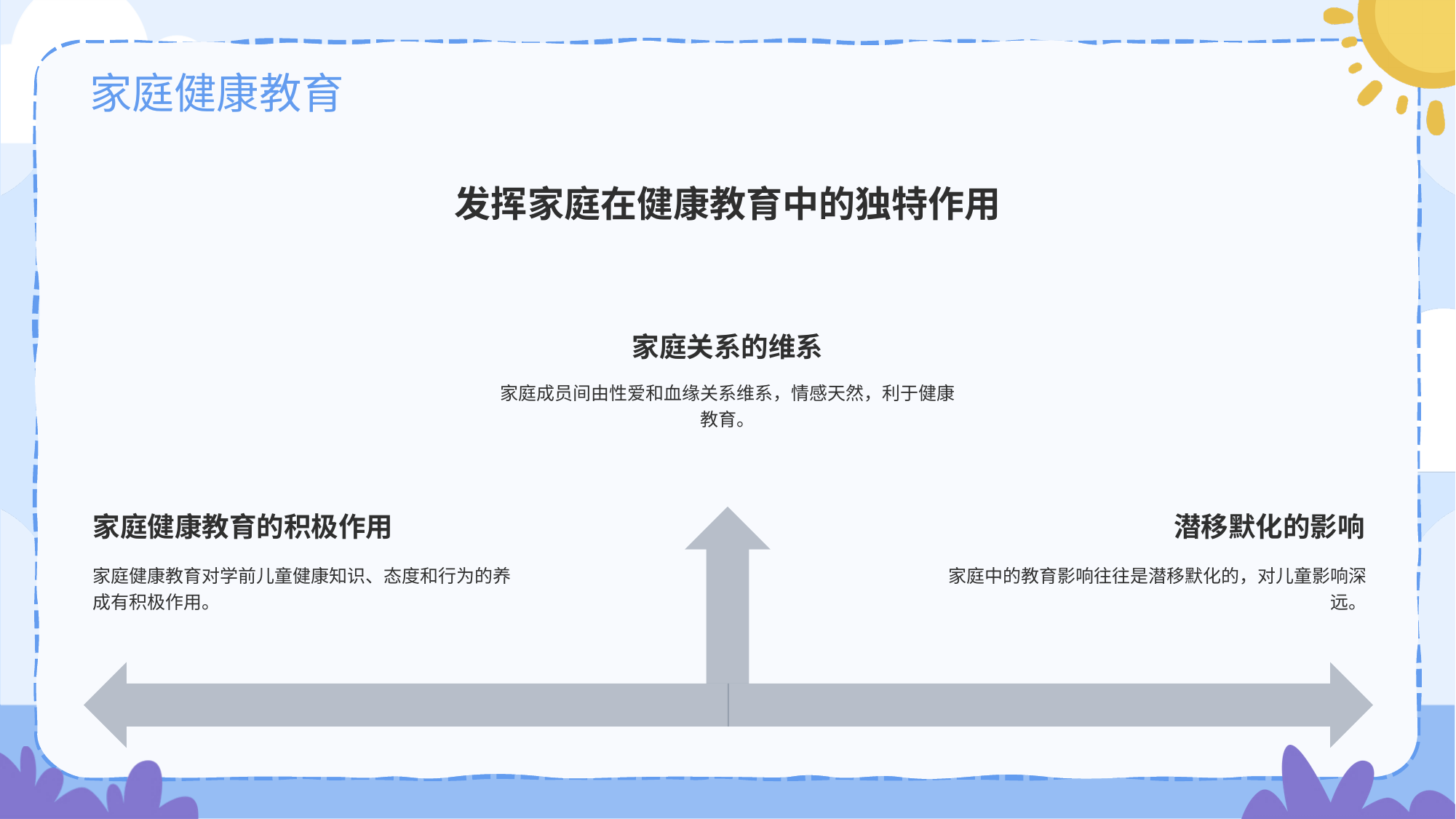

# 家庭健康教育
发挥家庭在健康教育中的独特作用
家庭关系的维系
家庭成员间由性爱和血缘关系维系，情感天然，利于健康教育。

家庭健康教育的积极作用
家庭健康教育对学前儿童健康知识、态度和行为的养成有积极作用。
潜移默化的影响
家庭中的教育影响往往是潜移默化的，对儿童影响深远。